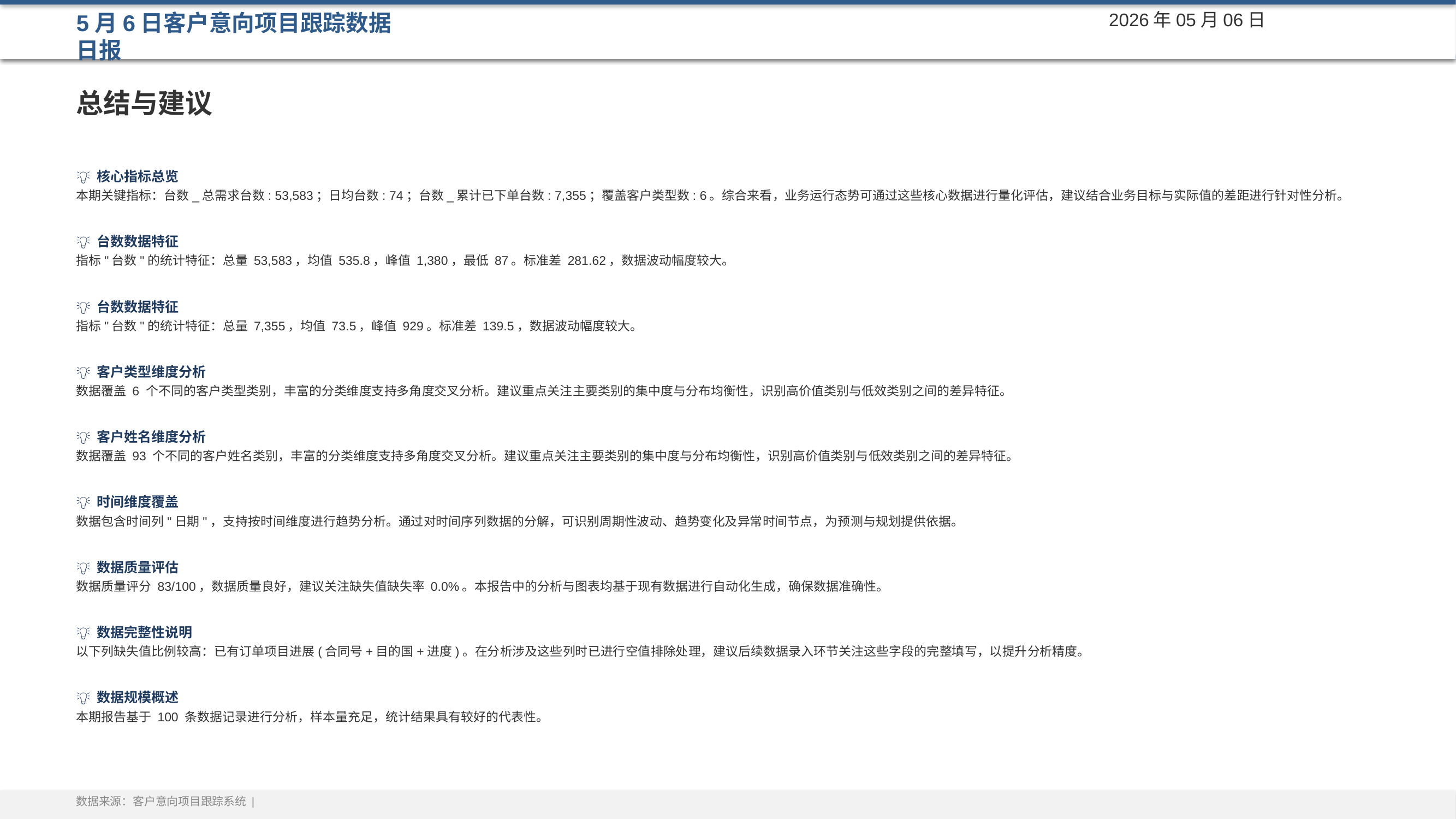

5月6日客户意向项目跟踪数据日报
2026年05月06日

总结与建议
💡 核心指标总览
本期关键指标：台数_总需求台数: 53,583；日均台数: 74；台数_累计已下单台数: 7,355；覆盖客户类型数: 6。综合来看，业务运行态势可通过这些核心数据进行量化评估，建议结合业务目标与实际值的差距进行针对性分析。

💡 台数数据特征
指标"台数"的统计特征：总量 53,583，均值 535.8，峰值 1,380，最低 87。标准差 281.62，数据波动幅度较大。

💡 台数数据特征
指标"台数"的统计特征：总量 7,355，均值 73.5，峰值 929。标准差 139.5，数据波动幅度较大。

💡 客户类型维度分析
数据覆盖 6 个不同的客户类型类别，丰富的分类维度支持多角度交叉分析。建议重点关注主要类别的集中度与分布均衡性，识别高价值类别与低效类别之间的差异特征。

💡 客户姓名维度分析
数据覆盖 93 个不同的客户姓名类别，丰富的分类维度支持多角度交叉分析。建议重点关注主要类别的集中度与分布均衡性，识别高价值类别与低效类别之间的差异特征。

💡 时间维度覆盖
数据包含时间列"日期"，支持按时间维度进行趋势分析。通过对时间序列数据的分解，可识别周期性波动、趋势变化及异常时间节点，为预测与规划提供依据。

💡 数据质量评估
数据质量评分 83/100，数据质量良好，建议关注缺失值缺失率 0.0%。本报告中的分析与图表均基于现有数据进行自动化生成，确保数据准确性。

💡 数据完整性说明
以下列缺失值比例较高：已有订单项目进展(合同号+目的国+进度)。在分析涉及这些列时已进行空值排除处理，建议后续数据录入环节关注这些字段的完整填写，以提升分析精度。

💡 数据规模概述
本期报告基于 100 条数据记录进行分析，样本量充足，统计结果具有较好的代表性。

数据来源：客户意向项目跟踪系统 |